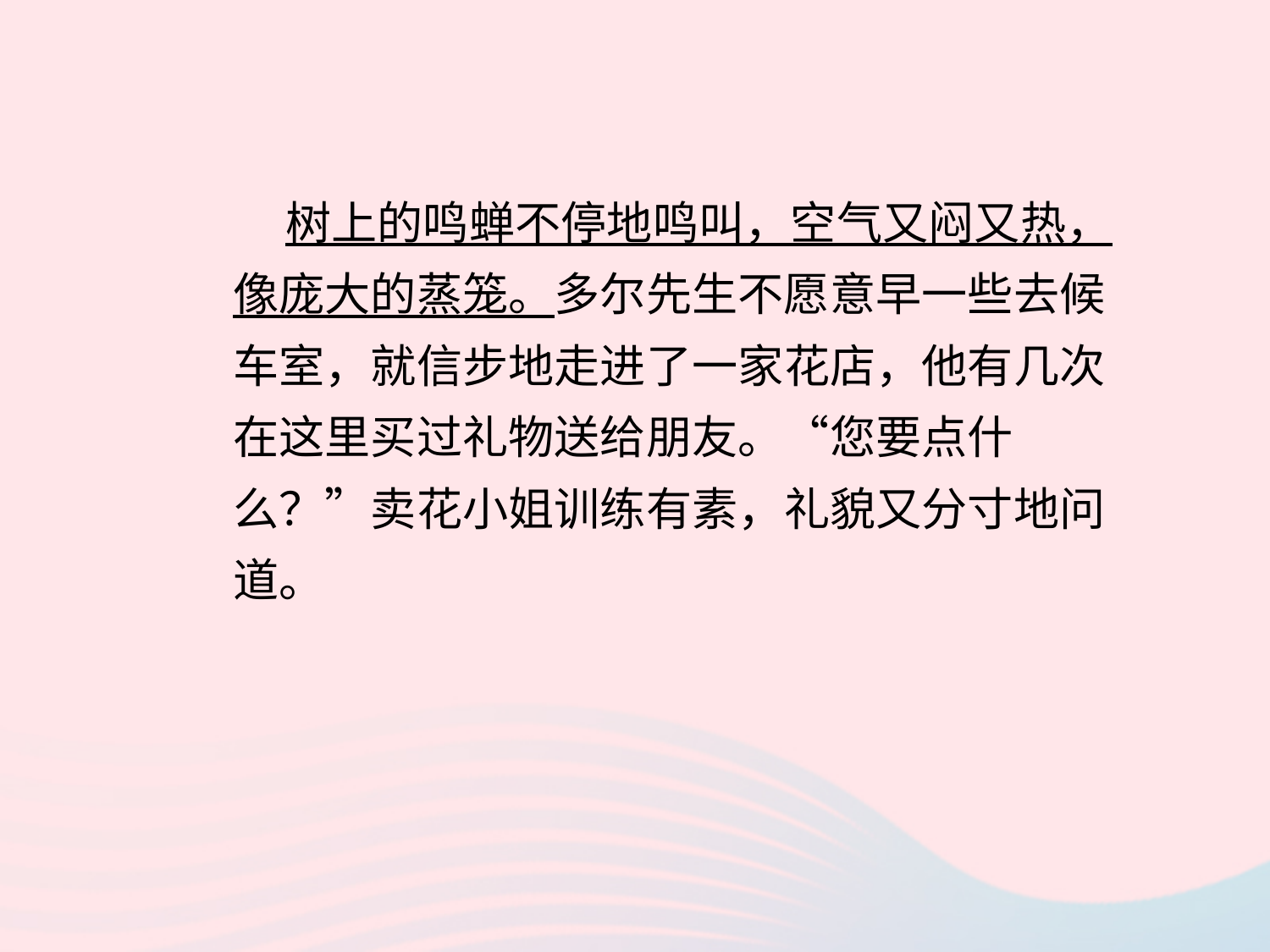

树上的鸣蝉不停地鸣叫，空气又闷又热，像庞大的蒸笼。多尔先生不愿意早一些去候车室，就信步地走进了一家花店，他有几次在这里买过礼物送给朋友。“您要点什么？”卖花小姐训练有素，礼貌又分寸地问道。